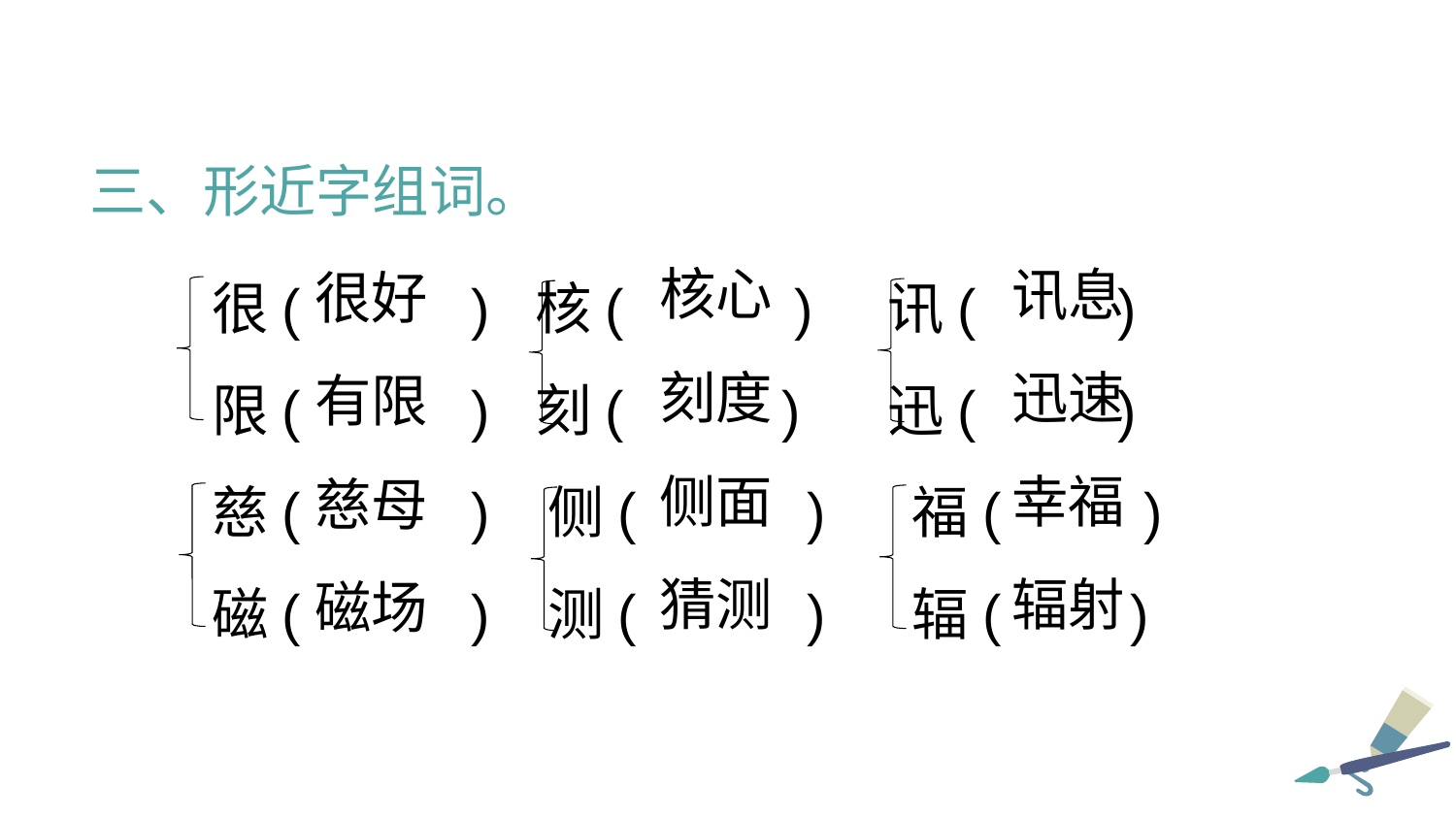

三、形近字组词。
很(      )  核(      )   讯(     )
限(      )  刻(      )   迅(     )
慈(      )  侧(      )   福(     )
磁(      )  测(      )   辐(     )
核心
讯息
很好

刻度
迅速
有限
侧面
幸福
慈母

猜测
辐射
磁场